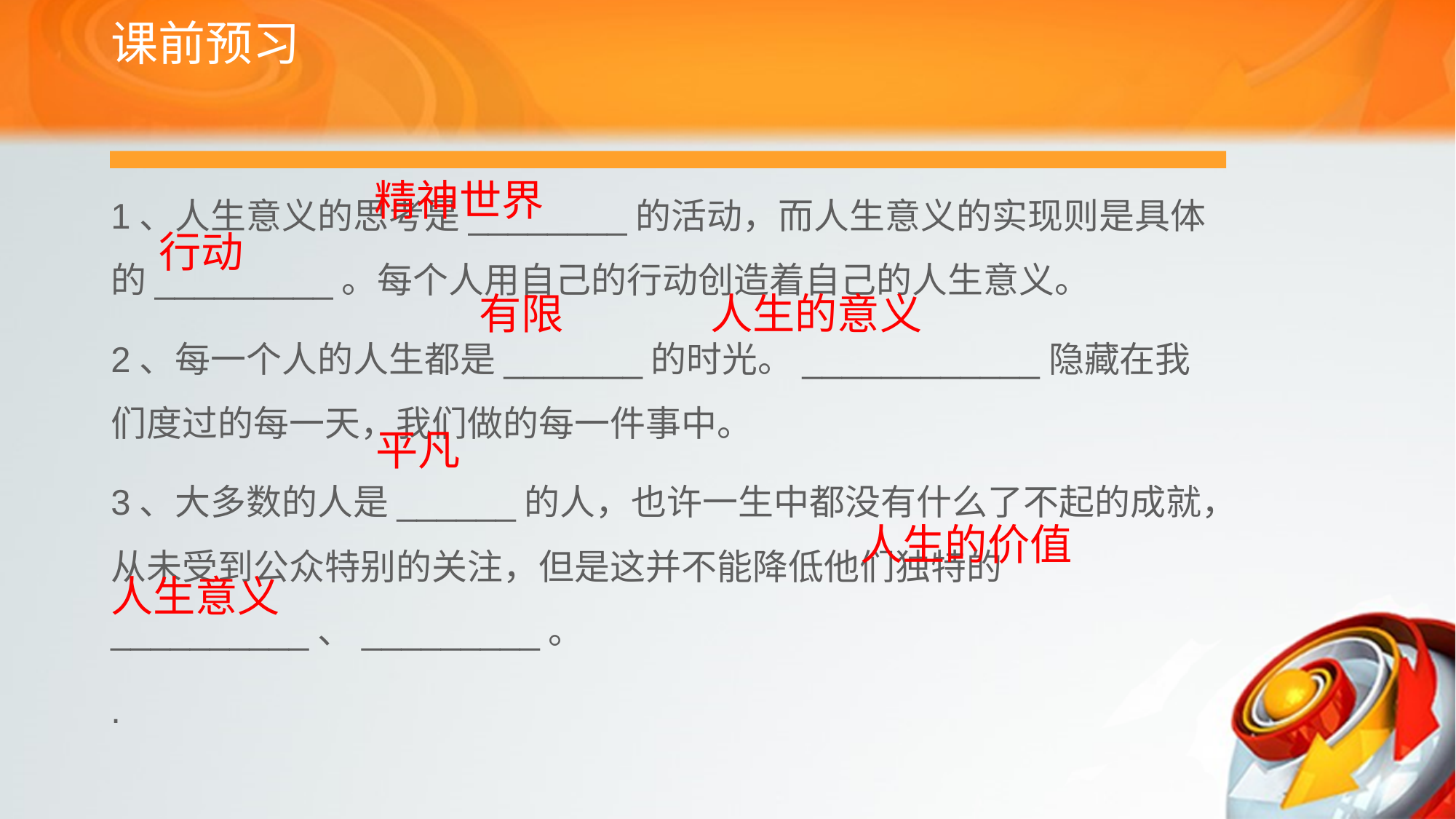

# 课前预习
1、人生意义的思考是________的活动，而人生意义的实现则是具体的_________。每个人用自己的行动创造着自己的人生意义。
2、每一个人的人生都是_______的时光。____________隐藏在我们度过的每一天，我们做的每一件事中。
3、大多数的人是______的人，也许一生中都没有什么了不起的成就，从未受到公众特别的关注，但是这并不能降低他们独特的__________、_________。
.

精神世界
   行动
          有限
     人生的意义
    平凡
人生的价值
人生意义